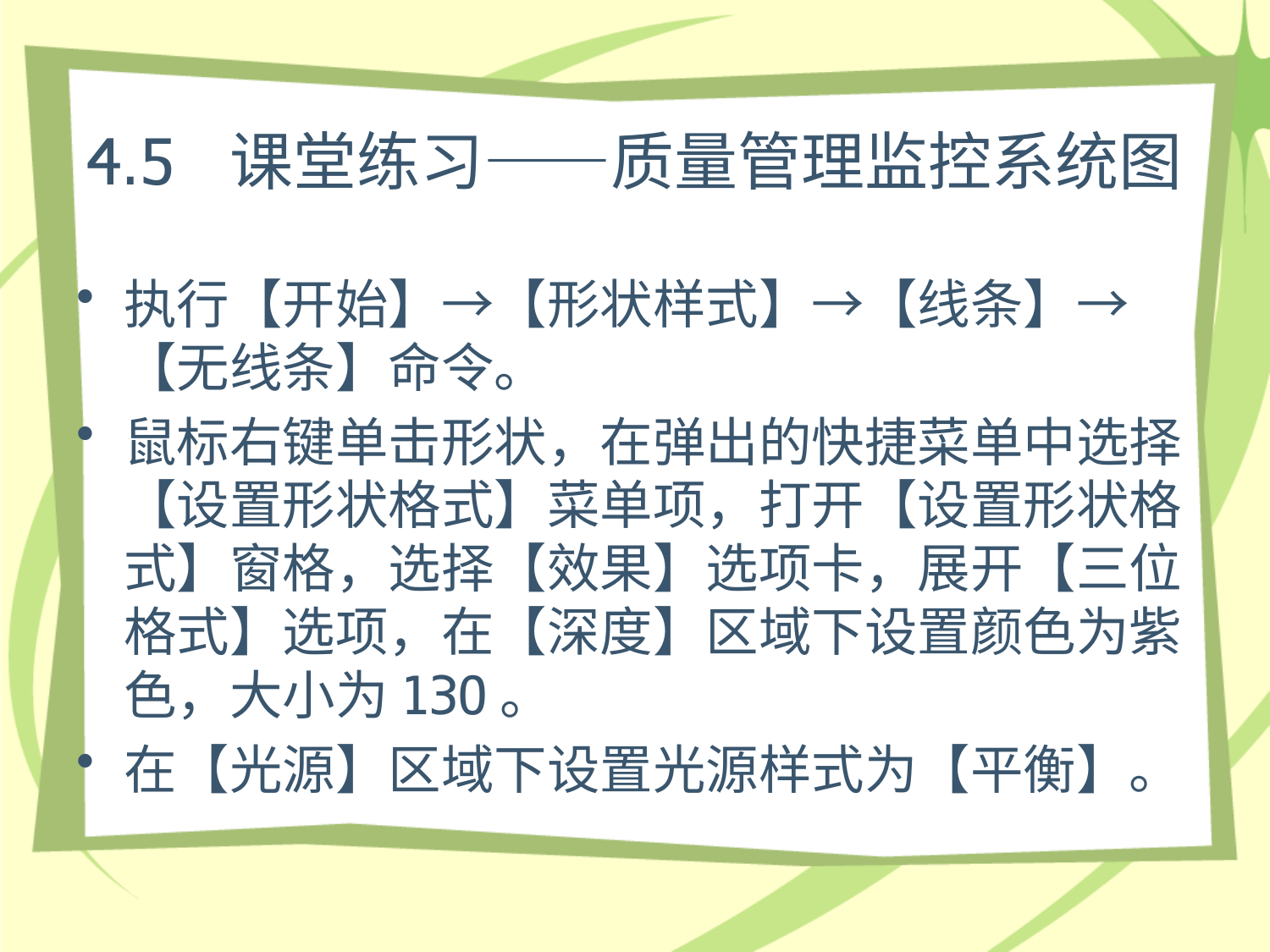

# 4.5  课堂练习——质量管理监控系统图
执行【开始】→【形状样式】→【线条】→【无线条】命令。
鼠标右键单击形状，在弹出的快捷菜单中选择【设置形状格式】菜单项，打开【设置形状格式】窗格，选择【效果】选项卡，展开【三位格式】选项，在【深度】区域下设置颜色为紫色，大小为130。
在【光源】区域下设置光源样式为【平衡】。